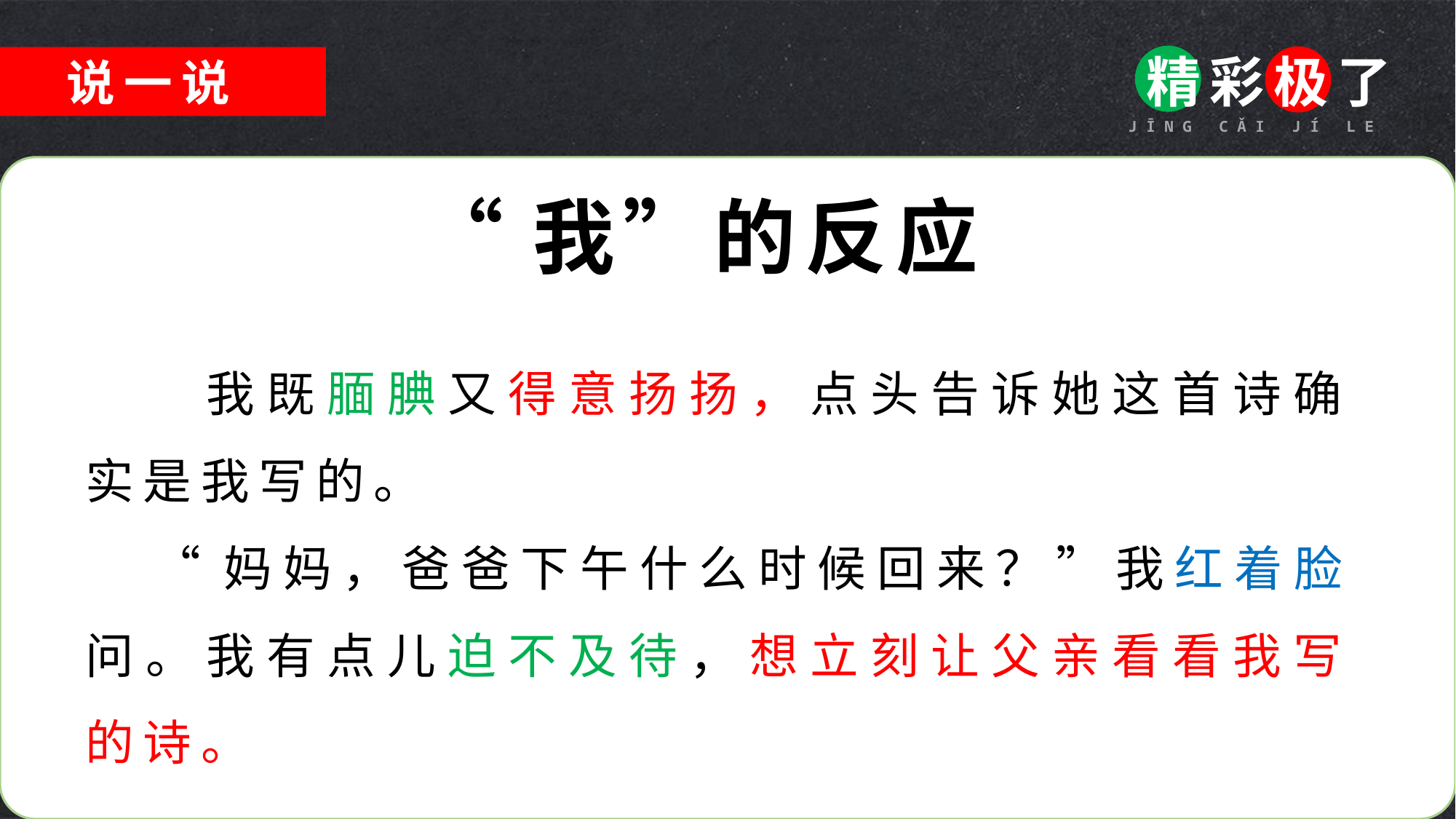

说一说
“我”的反应
　　我既腼腆又得意扬扬，点头告诉她这首诗确实是我写的。
   “妈妈，爸爸下午什么时候回来？”我红着脸问。我有点儿迫不及待，想立刻让父亲看看我写的诗。